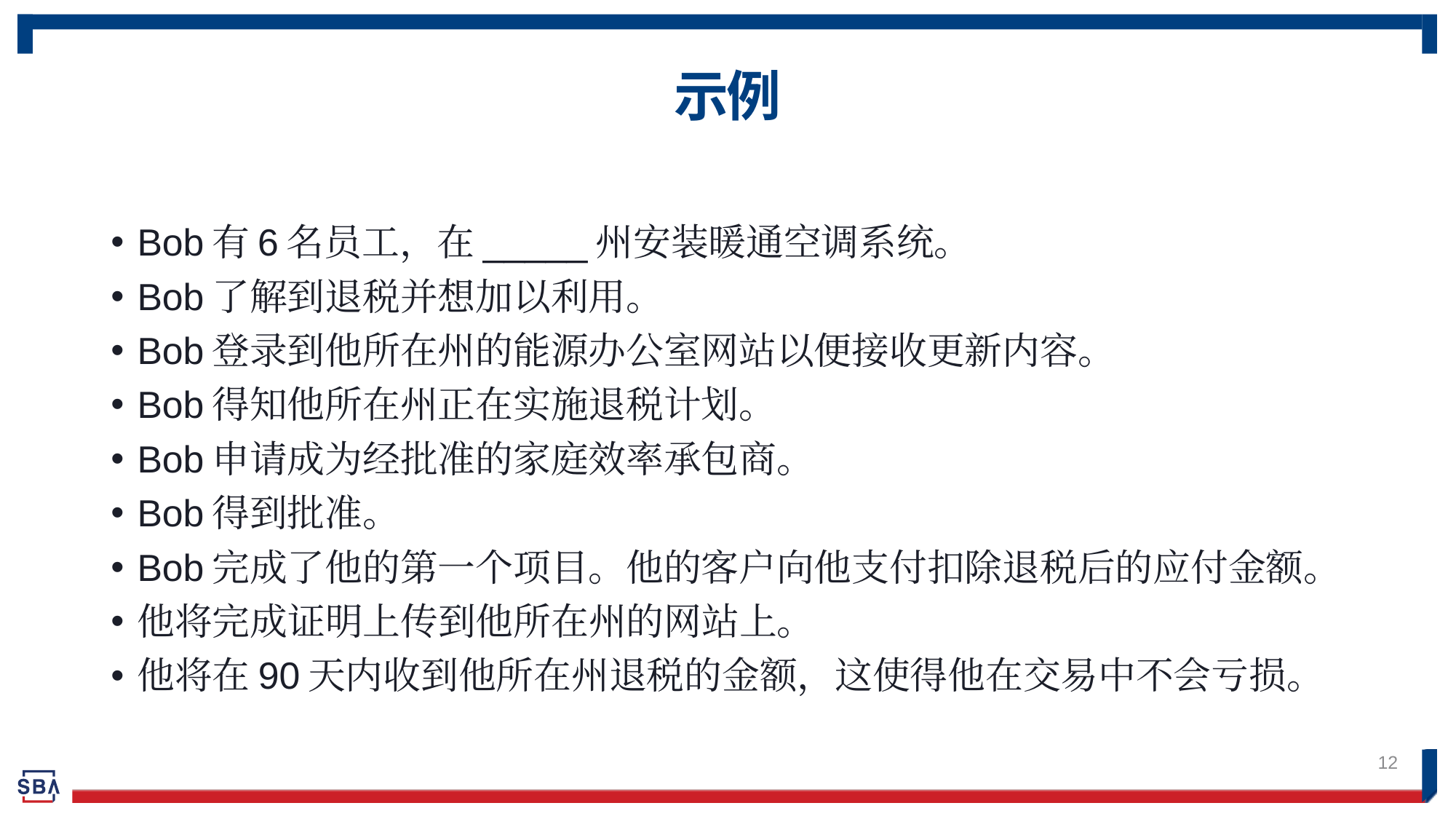

# 示例
Bob有6名员工，在_____州安装暖通空调系统。
Bob了解到退税并想加以利用。
Bob登录到他所在州的能源办公室网站以便接收更新内容。
Bob得知他所在州正在实施退税计划。
Bob申请成为经批准的家庭效率承包商。
Bob得到批准。
Bob完成了他的第一个项目。他的客户向他支付扣除退税后的应付金额。
他将完成证明上传到他所在州的网站上。
他将在90天内收到他所在州退税的金额，这使得他在交易中不会亏损。

12